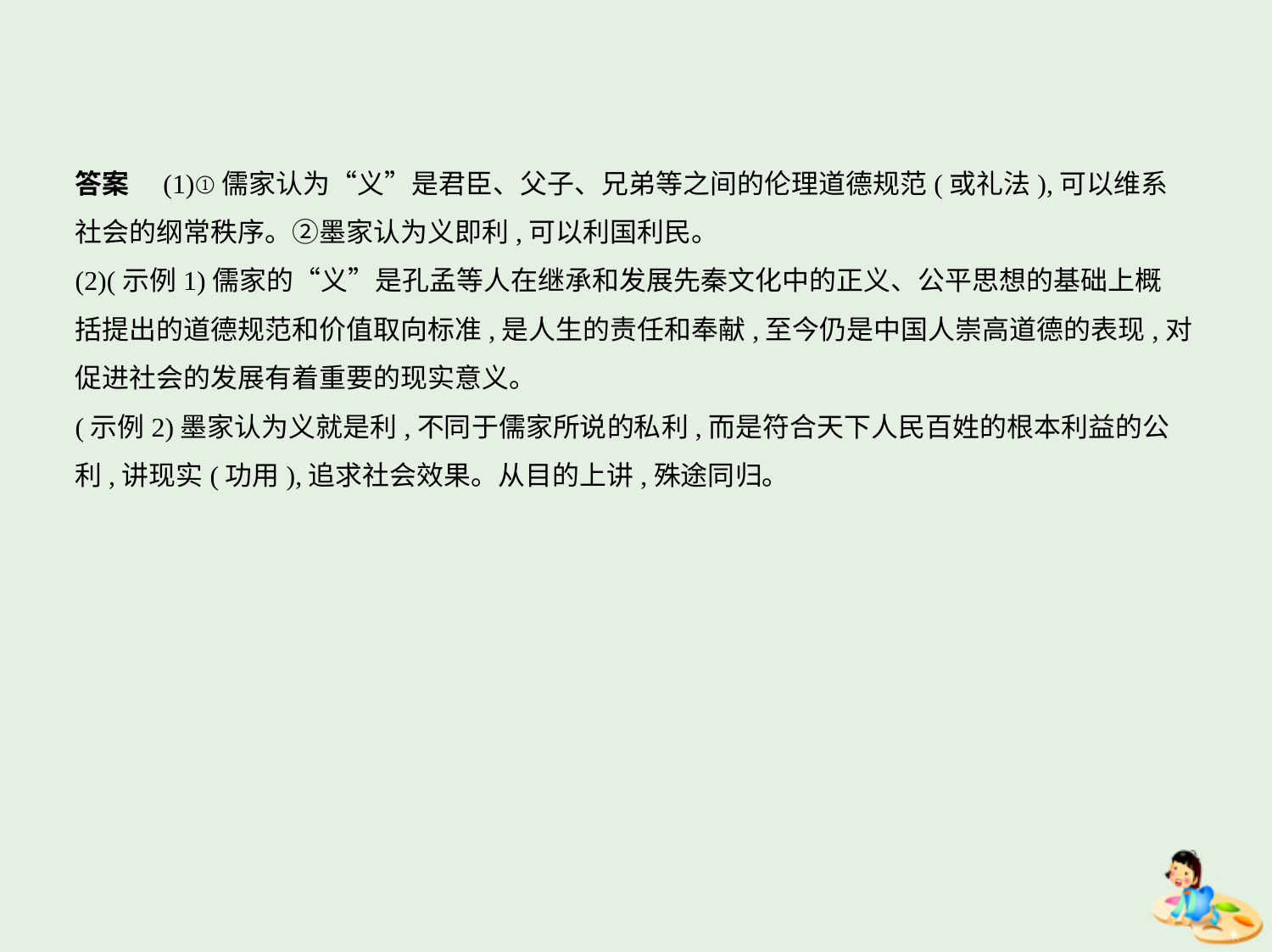

答案　(1)①儒家认为“义”是君臣、父子、兄弟等之间的伦理道德规范(或礼法),可以维系
社会的纲常秩序。②墨家认为义即利,可以利国利民。
(2)(示例1)儒家的“义”是孔孟等人在继承和发展先秦文化中的正义、公平思想的基础上概
括提出的道德规范和价值取向标准,是人生的责任和奉献,至今仍是中国人崇高道德的表现,对
促进社会的发展有着重要的现实意义。
(示例2)墨家认为义就是利,不同于儒家所说的私利,而是符合天下人民百姓的根本利益的公
利,讲现实(功用),追求社会效果。从目的上讲,殊途同归。